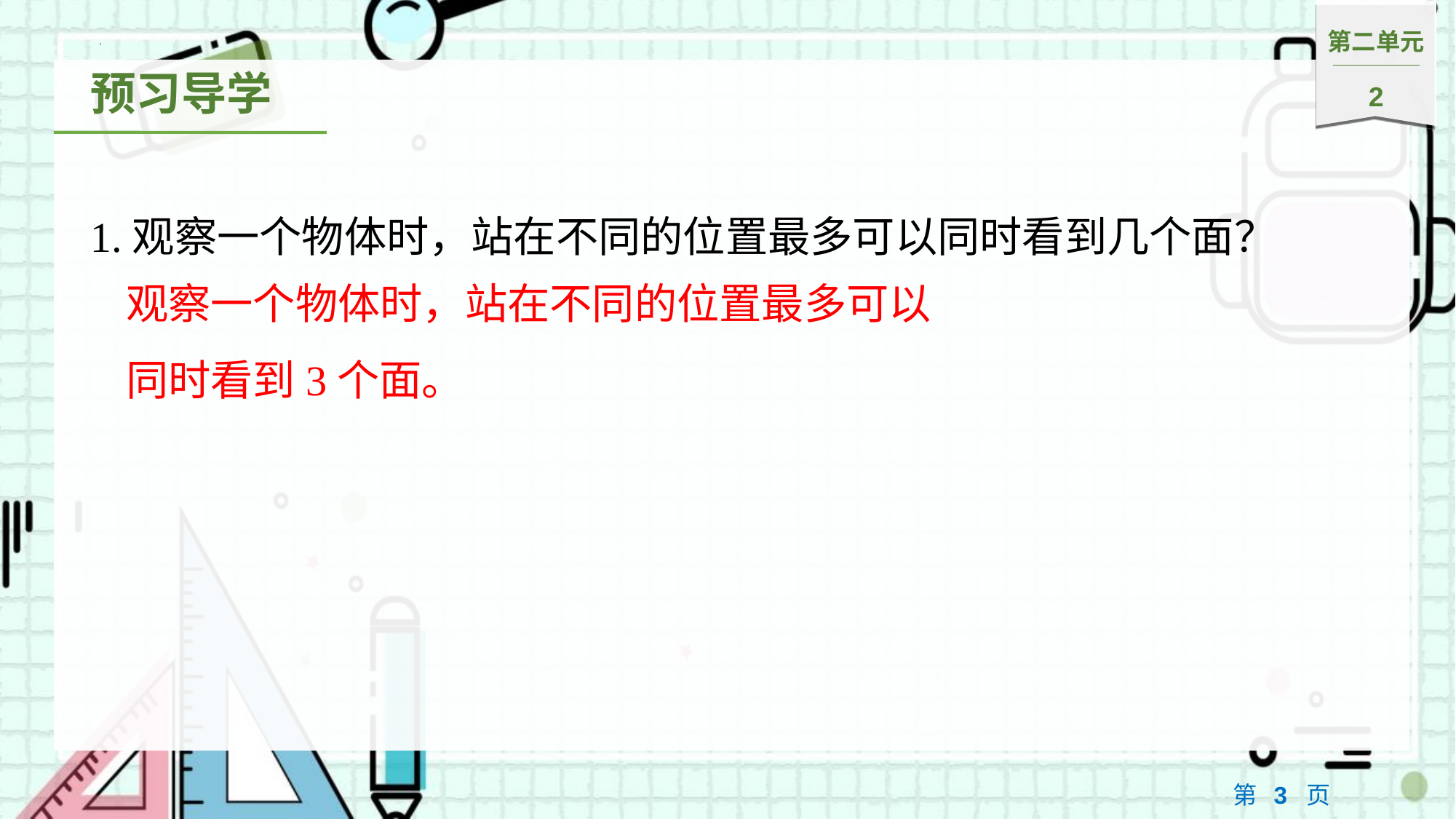

1.观察一个物体时，站在不同的位置最多可以同时看到几个面？
观察一个物体时，站在不同的位置最多可以同时看到3个面。